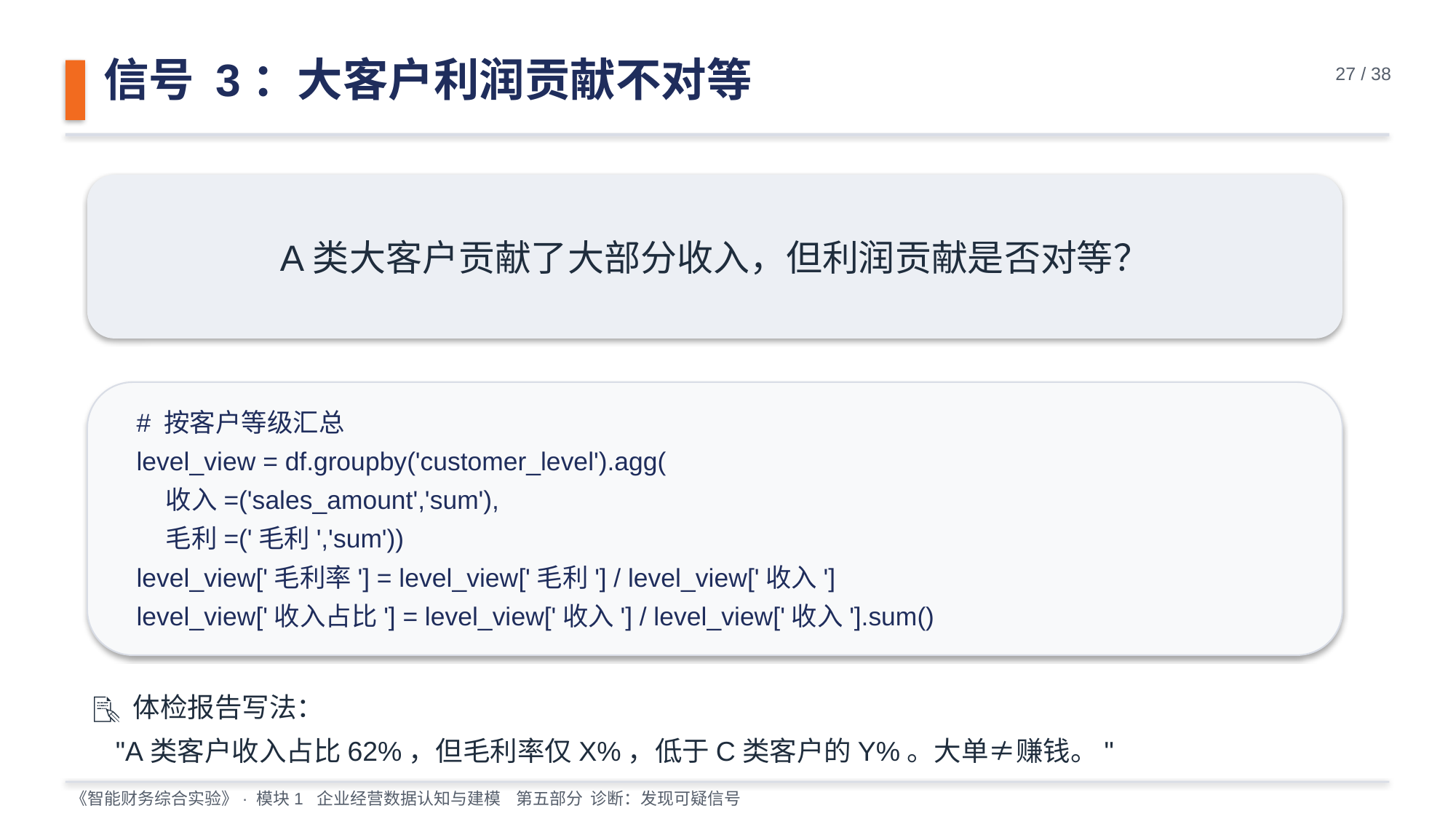

信号 3：大客户利润贡献不对等

27 / 38

A类大客户贡献了大部分收入，但利润贡献是否对等？

# 按客户等级汇总
level_view = df.groupby('customer_level').agg(
    收入=('sales_amount','sum'),
    毛利=('毛利','sum'))
level_view['毛利率'] = level_view['毛利'] / level_view['收入']
level_view['收入占比'] = level_view['收入'] / level_view['收入'].sum()
📝 体检报告写法：
   "A类客户收入占比62%，但毛利率仅X%，低于C类客户的Y%。大单≠赚钱。"

《智能财务综合实验》· 模块1  企业经营数据认知与建模    第五部分  诊断：发现可疑信号